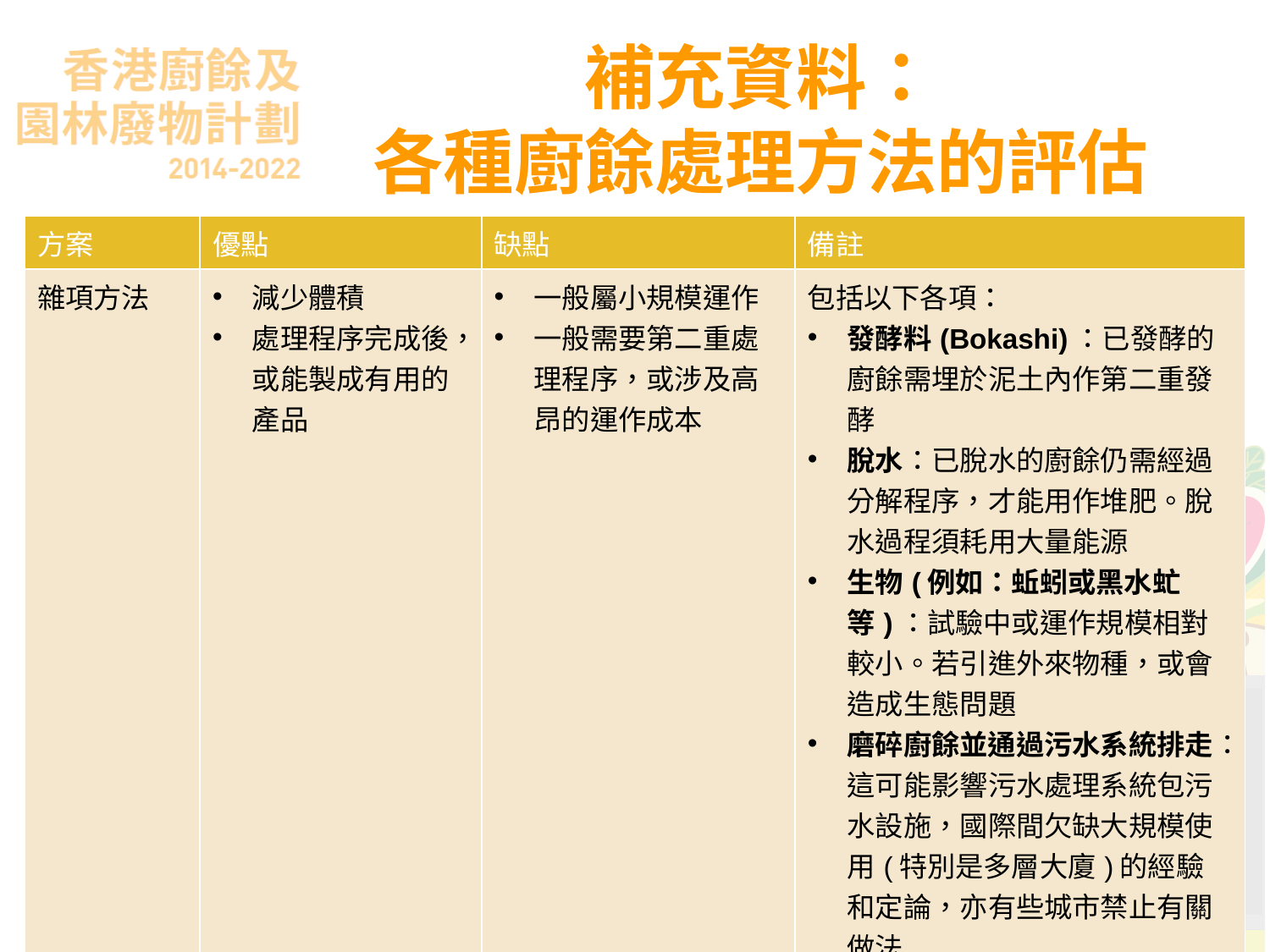

# 補充資料： 各種廚餘處理方法的評估
| 方案 | 優點 | 缺點 | 備註 |
| --- | --- | --- | --- |
| 雜項方法 | 減少體積 處理程序完成後，或能製成有用的產品 | 一般屬小規模運作 一般需要第二重處理程序，或涉及高昂的運作成本 | 包括以下各項： 發酵料(Bokashi)：已發酵的廚餘需埋於泥土內作第二重發酵 脫水：已脫水的廚餘仍需經過分解程序，才能用作堆肥。脫水過程須耗用大量能源 生物(例如：蚯蚓或黑水虻等)：試驗中或運作規模相對較小。若引進外來物種，或會造成生態問題 磨碎廚餘並通過污水系統排走：這可能影響污水處理系統包污水設施，國際間欠缺大規模使用(特別是多層大廈)的經驗和定論，亦有些城市禁止有關做法 |
第四課 認識《香港廚餘及園林廢物計劃2014-2022》
41